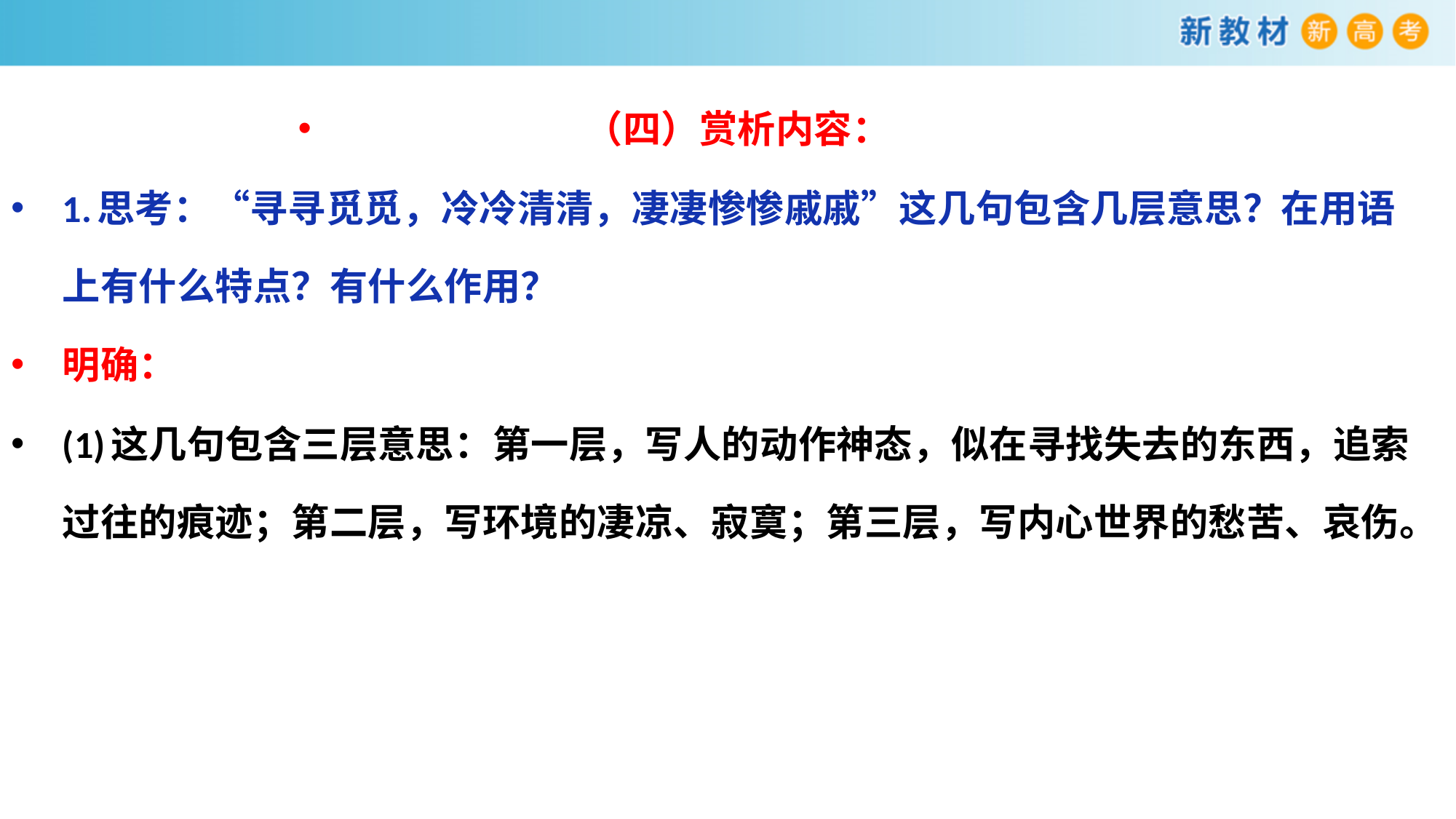

（四）赏析内容：
1.思考：“寻寻觅觅，冷冷清清，凄凄惨惨戚戚”这几句包含几层意思？在用语上有什么特点？有什么作用？
明确：
(1)这几句包含三层意思：第一层，写人的动作神态，似在寻找失去的东西，追索过往的痕迹；第二层，写环境的凄凉、寂寞；第三层，写内心世界的愁苦、哀伤。